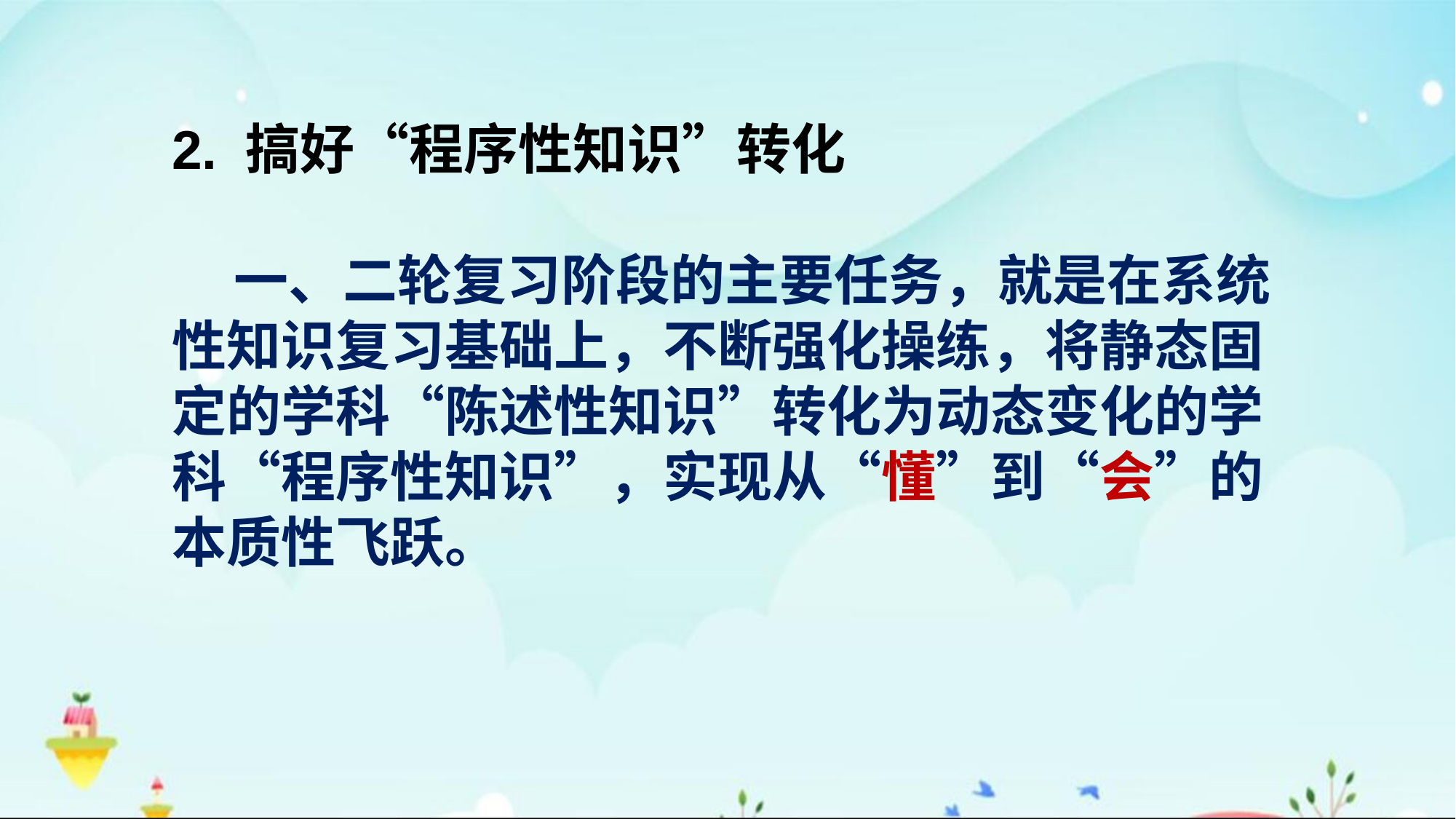

2. 搞好“程序性知识”转化

    一、二轮复习阶段的主要任务，就是在系统性知识复习基础上，不断强化操练，将静态固定的学科“陈述性知识”转化为动态变化的学科“程序性知识”，实现从“懂”到“会”的本质性飞跃。